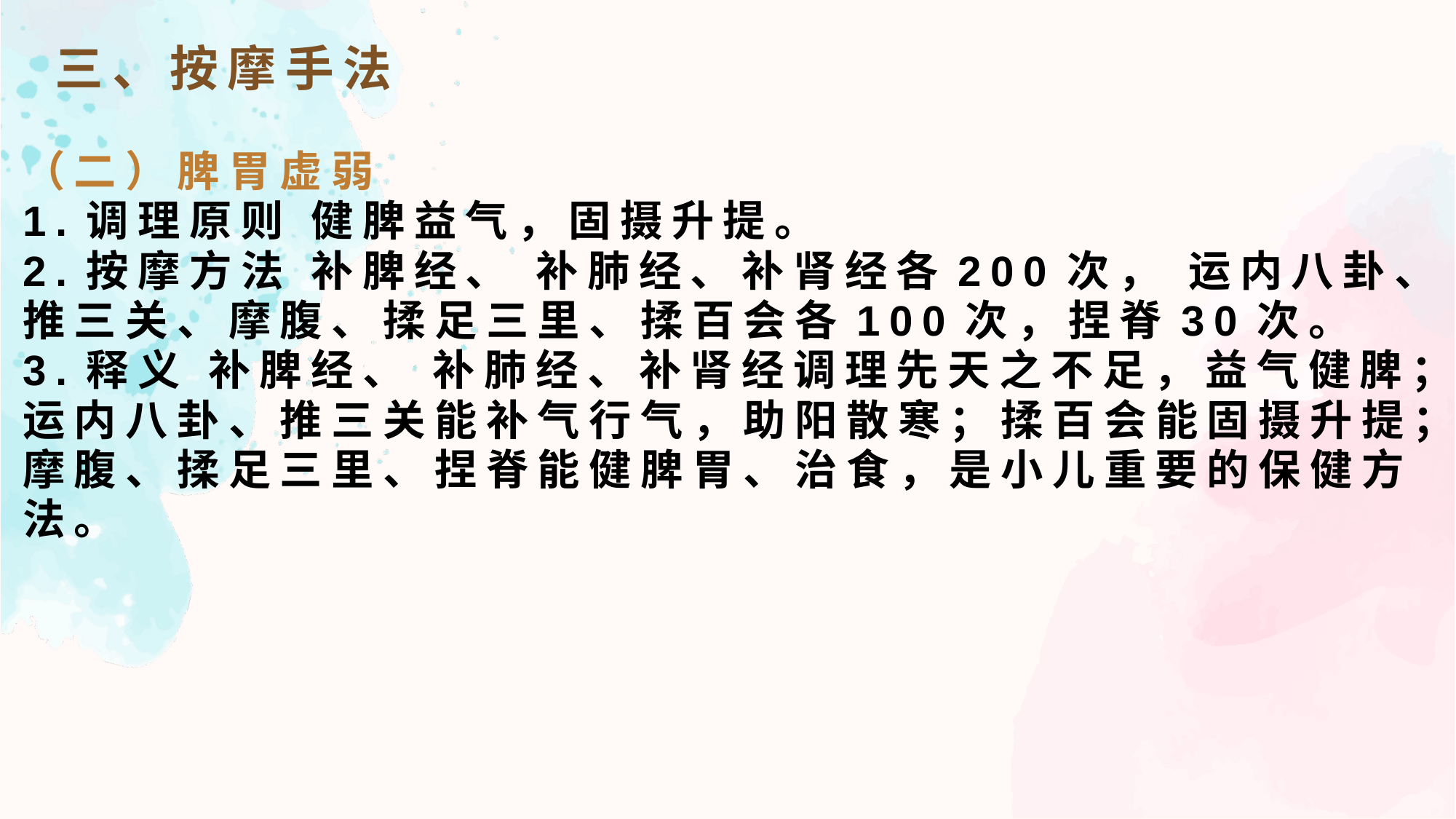

三、按摩手法

（二）脾胃虚弱
1.调理原则 健脾益气，固摄升提。
2.按摩方法 补脾经、 补肺经、补肾经各200次， 运内八卦、推三关、摩腹、揉足三里、揉百会各100次，捏脊30次。
3.释义 补脾经、 补肺经、补肾经调理先天之不足，益气健脾；运内八卦、推三关能补气行气，助阳散寒；揉百会能固摄升提；摩腹、揉足三里、捏脊能健脾胃、治食，是小儿重要的保健方法。